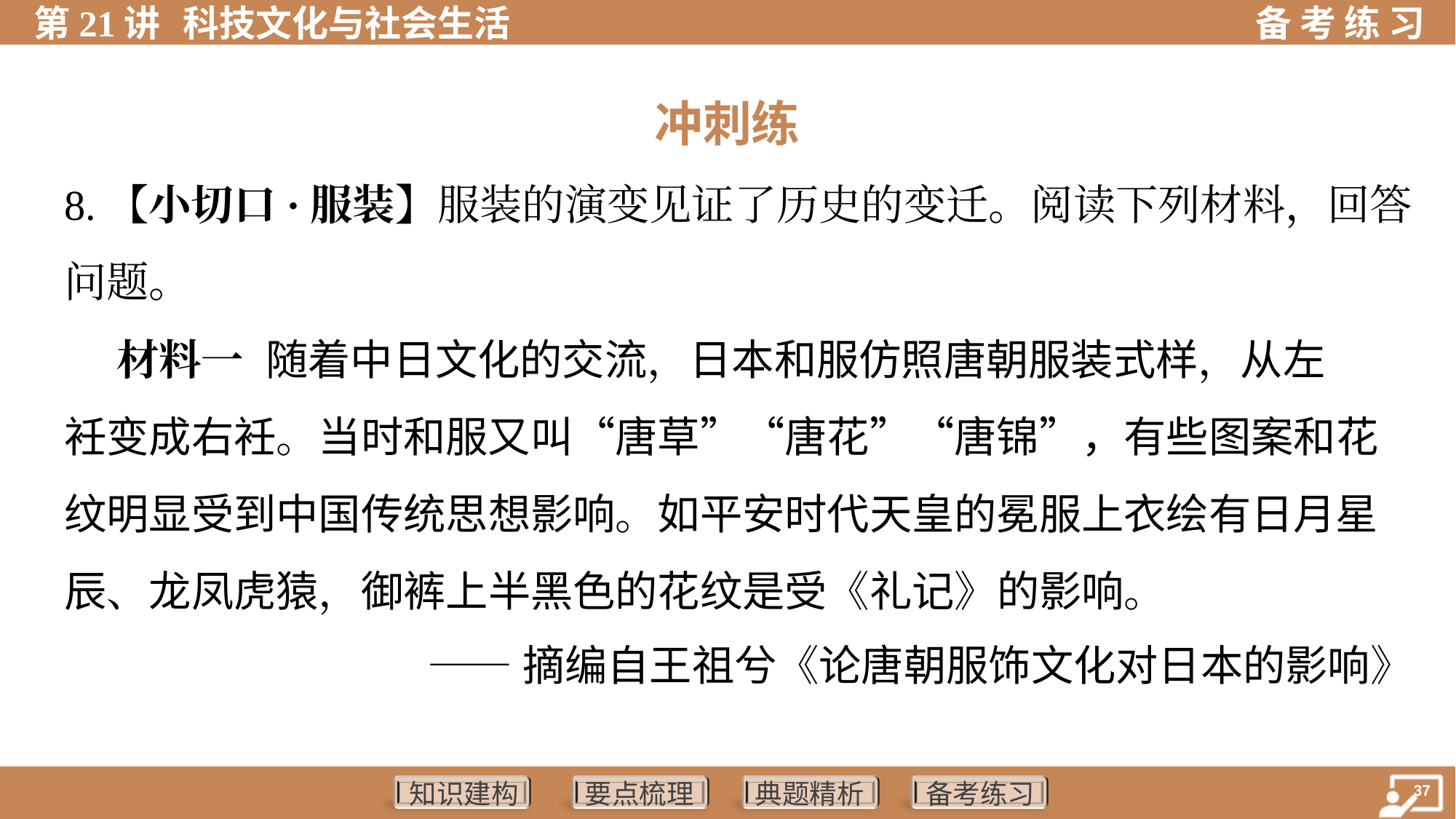

冲刺练
8.【小切口·服装】服装的演变见证了历史的变迁。阅读下列材料，回答
问题。
    材料一  随着中日文化的交流，日本和服仿照唐朝服装式样，从左
衽变成右衽。当时和服又叫“唐草”“唐花”“唐锦”，有些图案和花
纹明显受到中国传统思想影响。如平安时代天皇的冕服上衣绘有日月星
辰、龙凤虎猿，御裤上半黑色的花纹是受《礼记》的影响。
    ——摘编自王祖兮《论唐朝服饰文化对日本的影响》